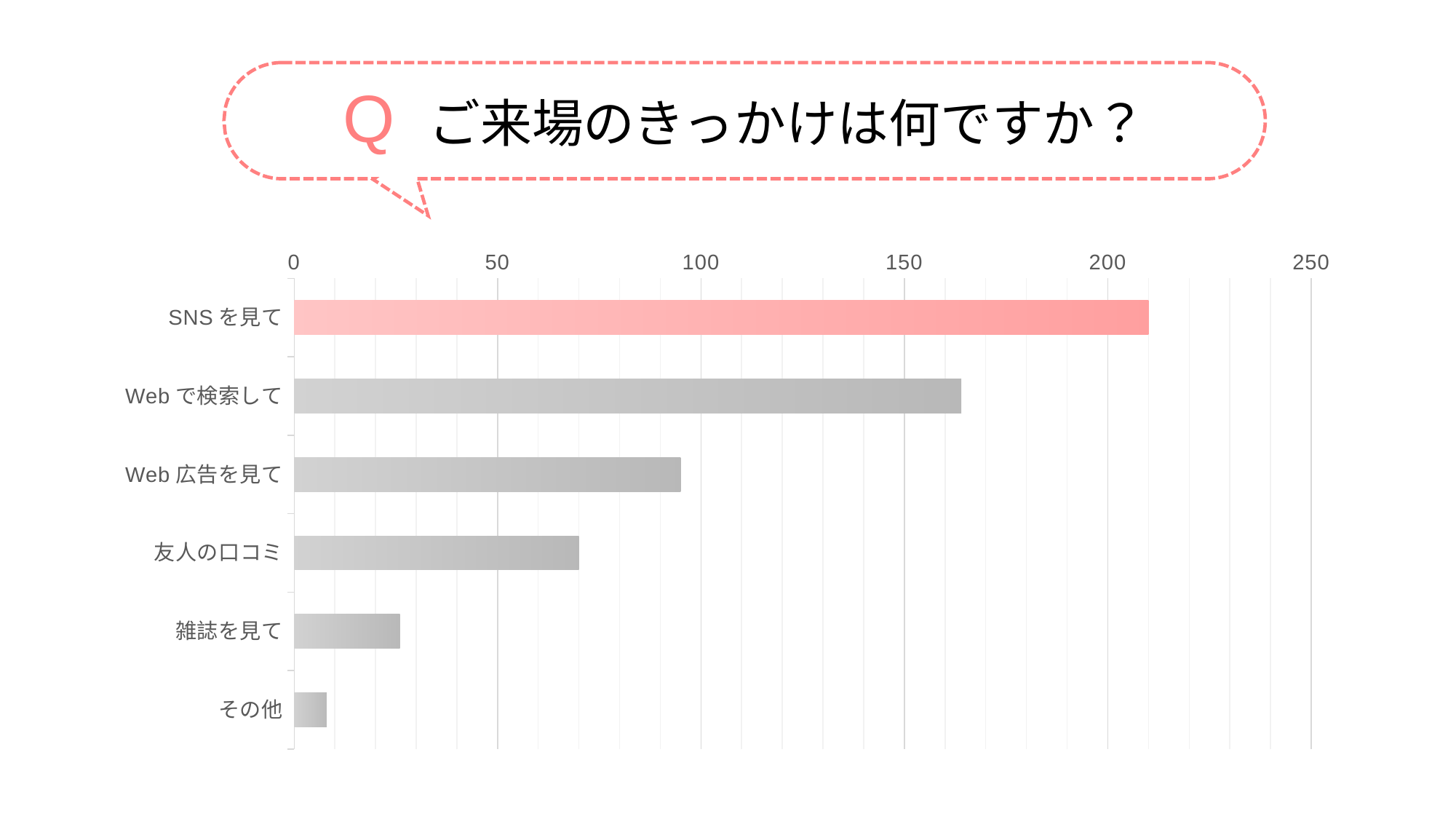

Q ご来場のきっかけは何ですか？

### Chart

| Category | 人数 |
|---|---|
| SNSを見て | 210.0 |
| Webで検索して | 164.0 |
| Web広告を見て | 95.0 |
| 友人の口コミ | 70.0 |
| 雑誌を見て | 26.0 |
| その他 | 8.0 |